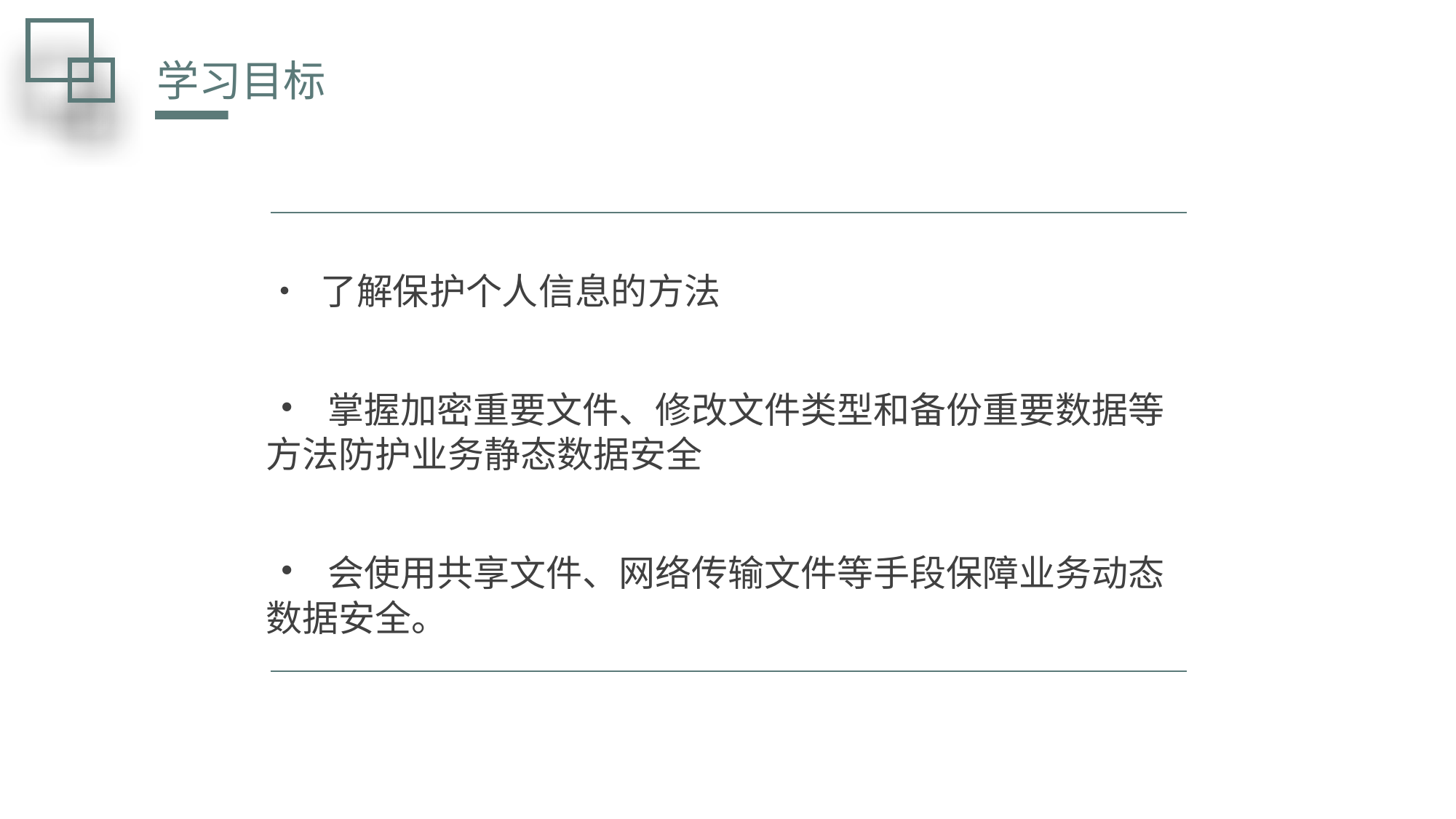

学习目标

• 了解保护个人信息的方法
• 掌握加密重要文件、修改文件类型和备份重要数据等方法防护业务静态数据安全
• 会使用共享文件、网络传输文件等手段保障业务动态数据安全。